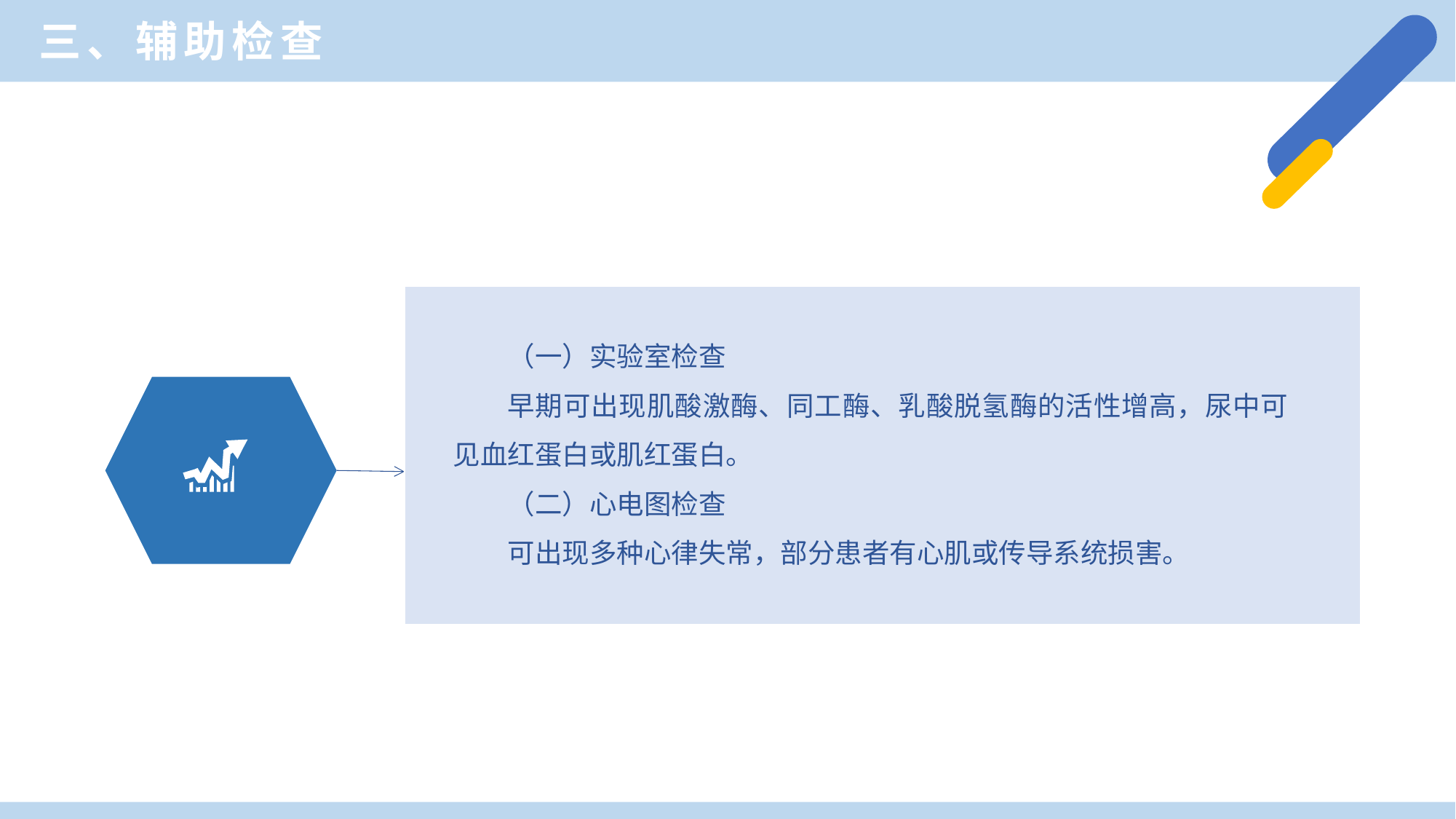

三、辅助检查

（一）实验室检查
早期可出现肌酸激酶、同工酶、乳酸脱氢酶的活性增高，尿中可见血红蛋白或肌红蛋白。
（二）心电图检查
可出现多种心律失常，部分患者有心肌或传导系统损害。